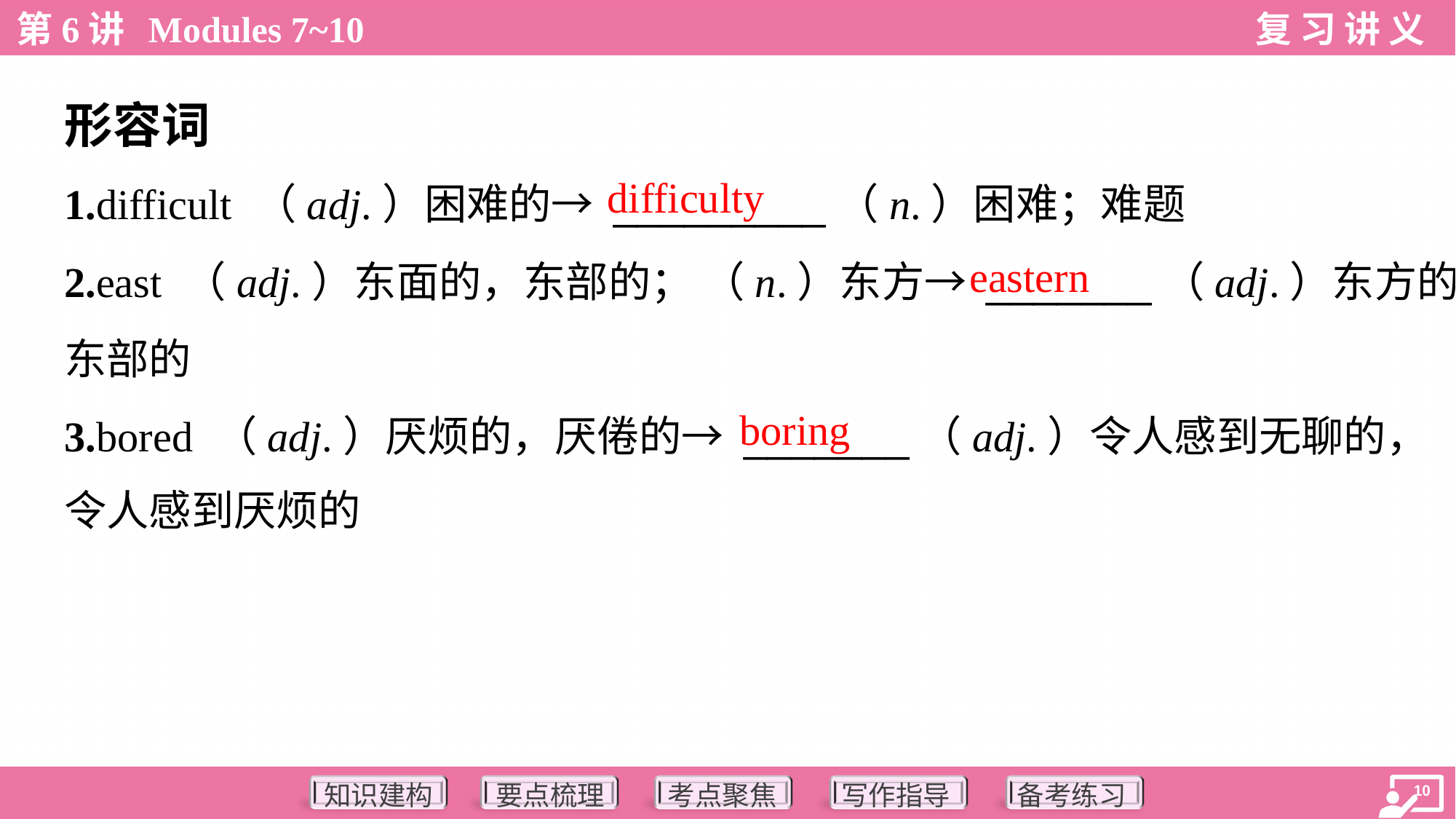

形容词
difficulty
1.difficult （adj.）困难的→ _________（n.）困难；难题
2.east （adj.）东面的，东部的； （n.）东方→ _______（adj.）东方的；
东部的
3.bored （adj.）厌烦的，厌倦的→ _______（adj.）令人感到无聊的，
令人感到厌烦的
eastern
boring